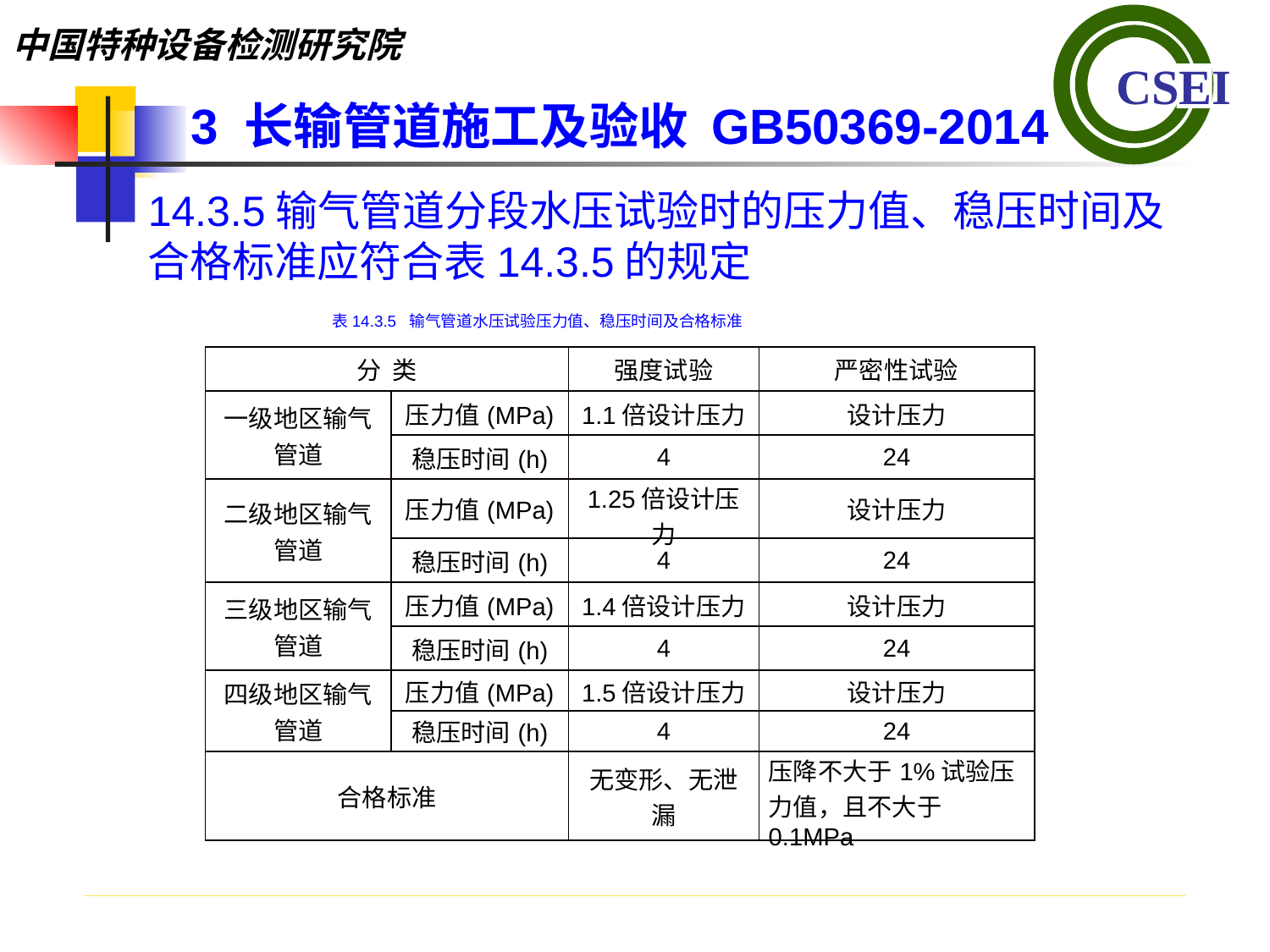

3 长输管道施工及验收 GB50369-2014
14.3.5输气管道分段水压试验时的压力值、稳压时间及合格标准应符合表14.3.5的规定
表14.3.5  输气管道水压试验压力值、稳压时间及合格标准
| 分 类 |  | 强度试验 | 严密性试验 |
| --- | --- | --- | --- |
| 一级地区输气管道 | 压力值(MPa) | 1.1倍设计压力 | 设计压力 |
|  | 稳压时间(h) | 4 | 24 |
| 二级地区输气管道 | 压力值(MPa) | 1.25倍设计压力 | 设计压力 |
|  | 稳压时间(h) | 4 | 24 |
| 三级地区输气管道 | 压力值(MPa) | 1.4倍设计压力 | 设计压力 |
|  | 稳压时间(h) | 4 | 24 |
| 四级地区输气管道 | 压力值(MPa) | 1.5倍设计压力 | 设计压力 |
|  | 稳压时间(h) | 4 | 24 |
| 合格标准 |  | 无变形、无泄漏 | 压降不大于1%试验压力值，且不大于0.1MPa |